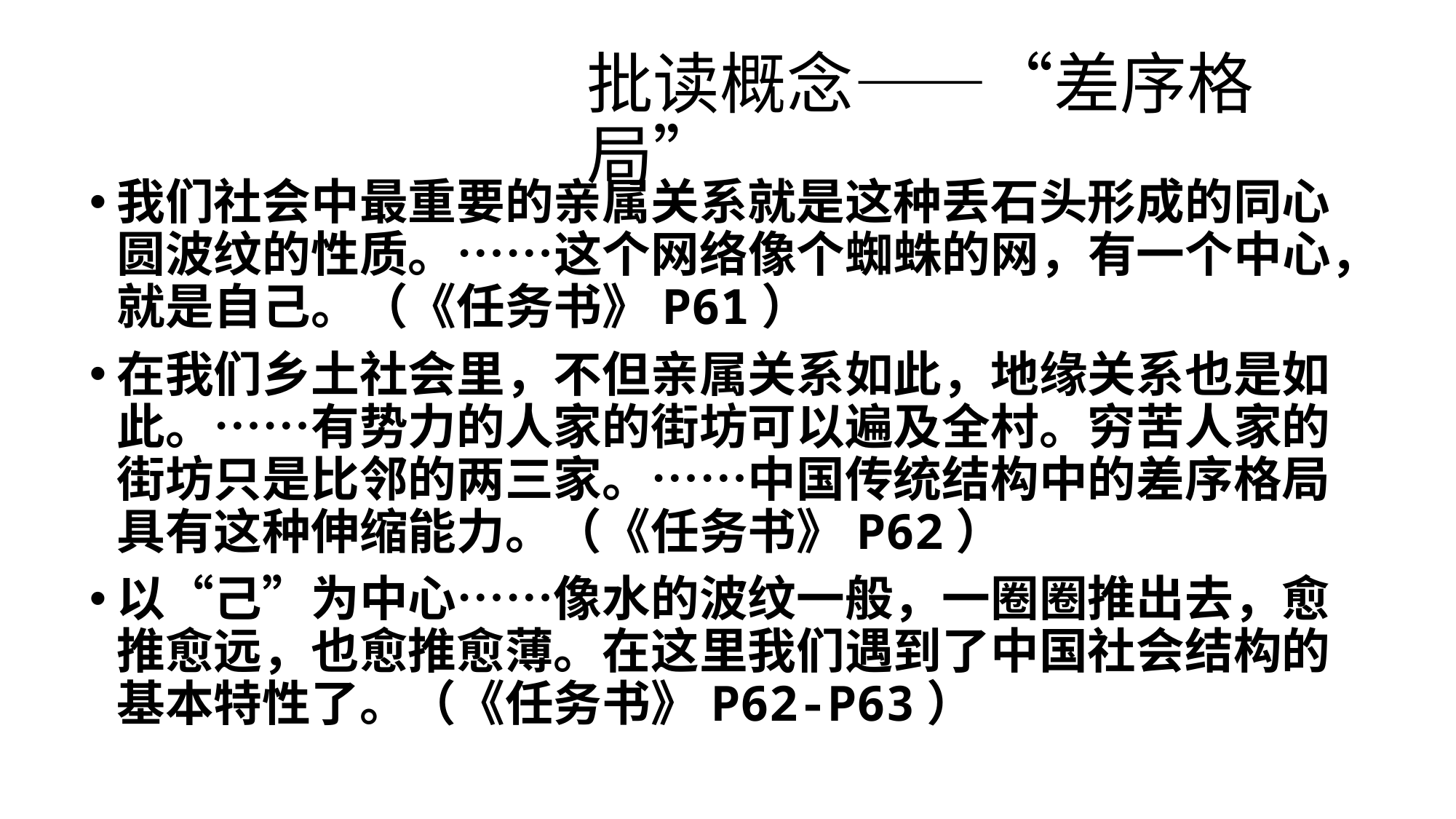

# 批读概念——“差序格局”
我们社会中最重要的亲属关系就是这种丢石头形成的同心圆波纹的性质。……这个网络像个蜘蛛的网，有一个中心，就是自己。（《任务书》P61）
在我们乡土社会里，不但亲属关系如此，地缘关系也是如此。……有势力的人家的街坊可以遍及全村。穷苦人家的街坊只是比邻的两三家。……中国传统结构中的差序格局具有这种伸缩能力。（《任务书》P62）
以“己”为中心……像水的波纹一般，一圈圈推出去，愈推愈远，也愈推愈薄。在这里我们遇到了中国社会结构的基本特性了。（《任务书》P62-P63）